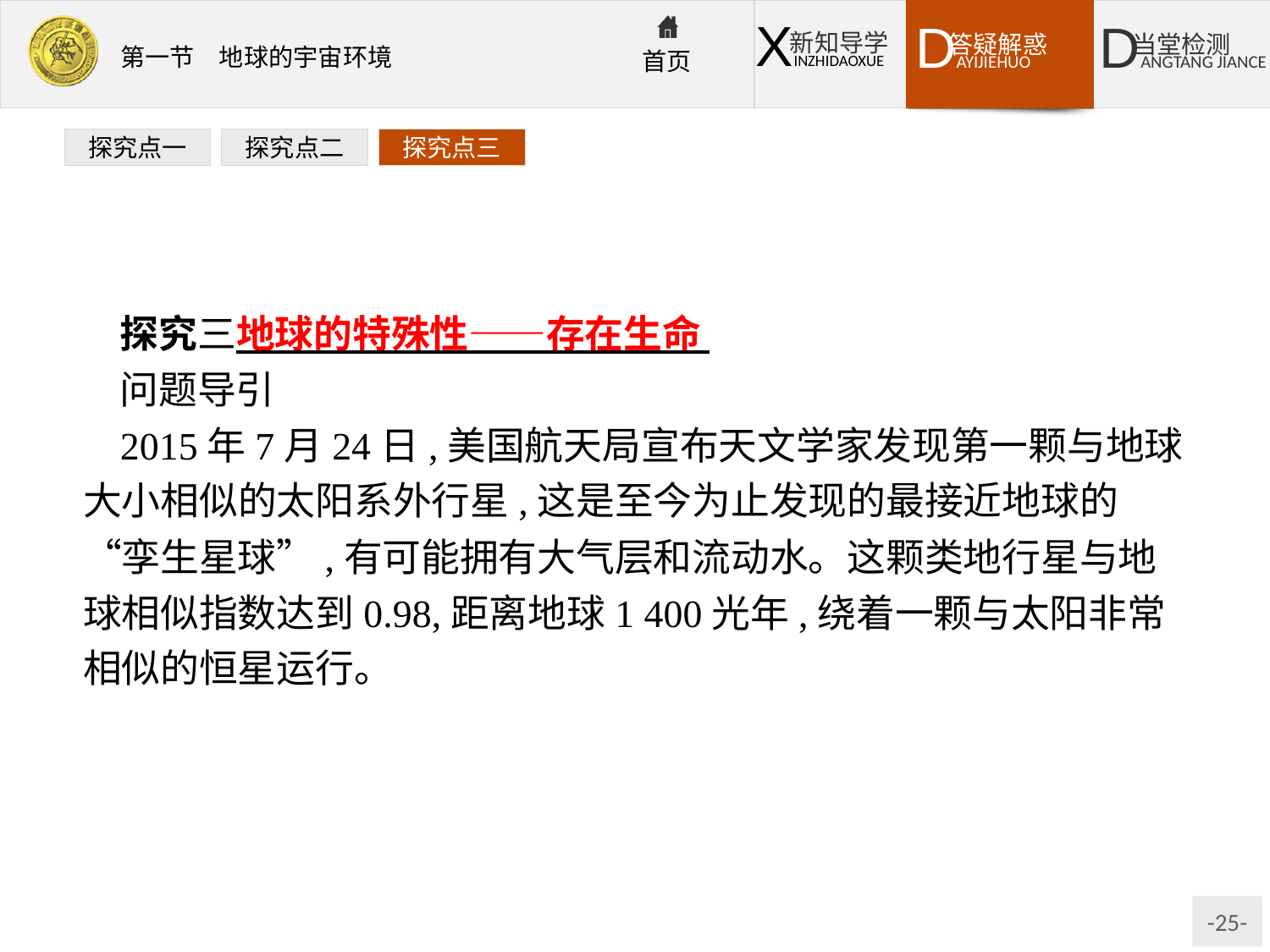

探究点一
探究点二
探究点三
探究三地球的特殊性——存在生命
问题导引
2015年7月24日,美国航天局宣布天文学家发现第一颗与地球大小相似的太阳系外行星,这是至今为止发现的最接近地球的“孪生星球”,有可能拥有大气层和流动水。这颗类地行星与地球相似指数达到0.98,距离地球1 400光年,绕着一颗与太阳非常相似的恒星运行。